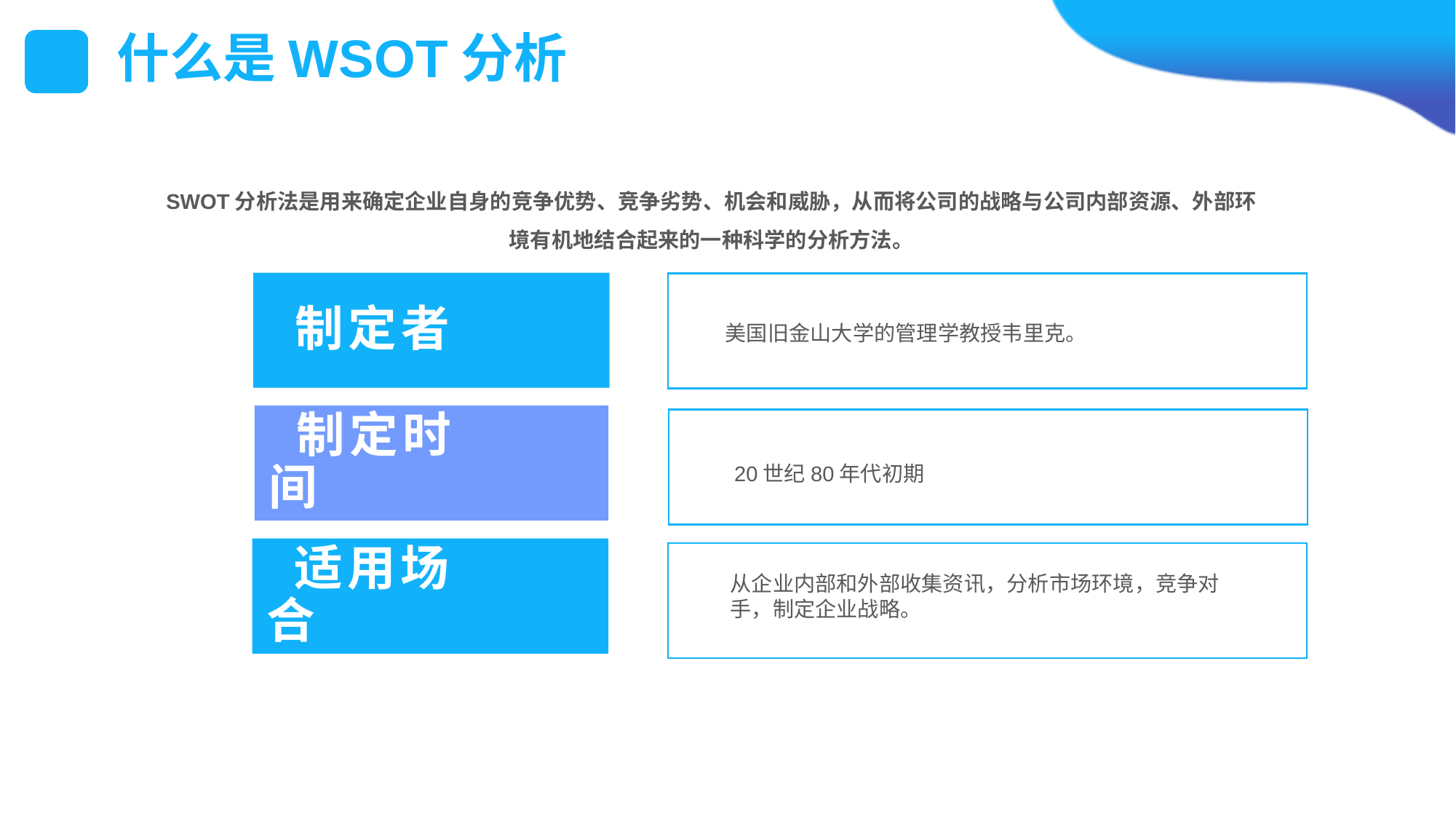

SWOT分析法是用来确定企业自身的竞争优势、竞争劣势、机会和威胁，从而将公司的战略与公司内部资源、外部环境有机地结合起来的一种科学的分析方法。
 制定者

美国旧金山大学的管理学教授韦里克。
 制定时间

20世纪80年代初期
 适用场合

从企业内部和外部收集资讯，分析市场环境，竞争对手，制定企业战略。